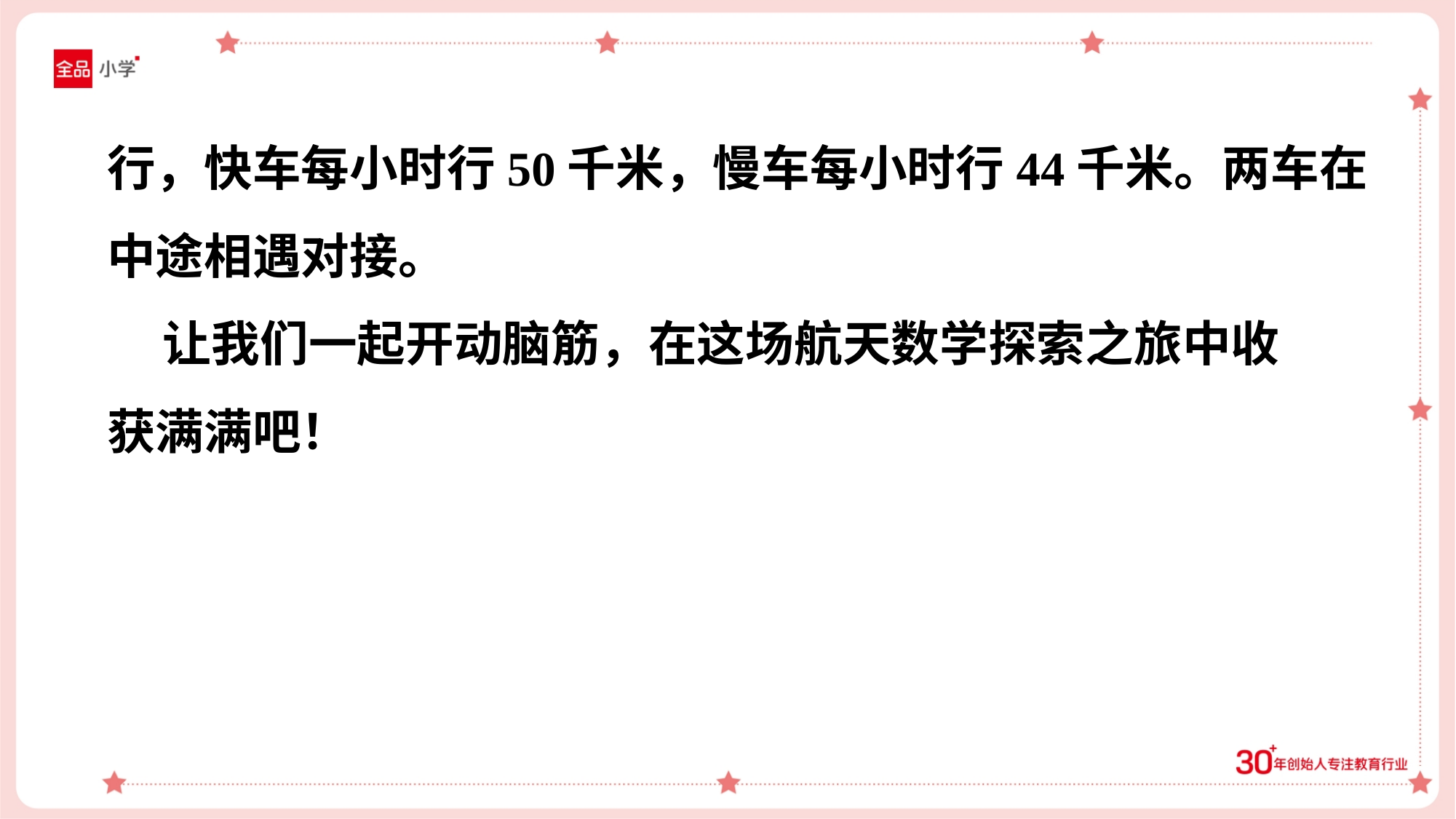

行，快车每小时行50千米，慢车每小时行44千米。两车在
中途相遇对接。
    让我们一起开动脑筋，在这场航天数学探索之旅中收
获满满吧！